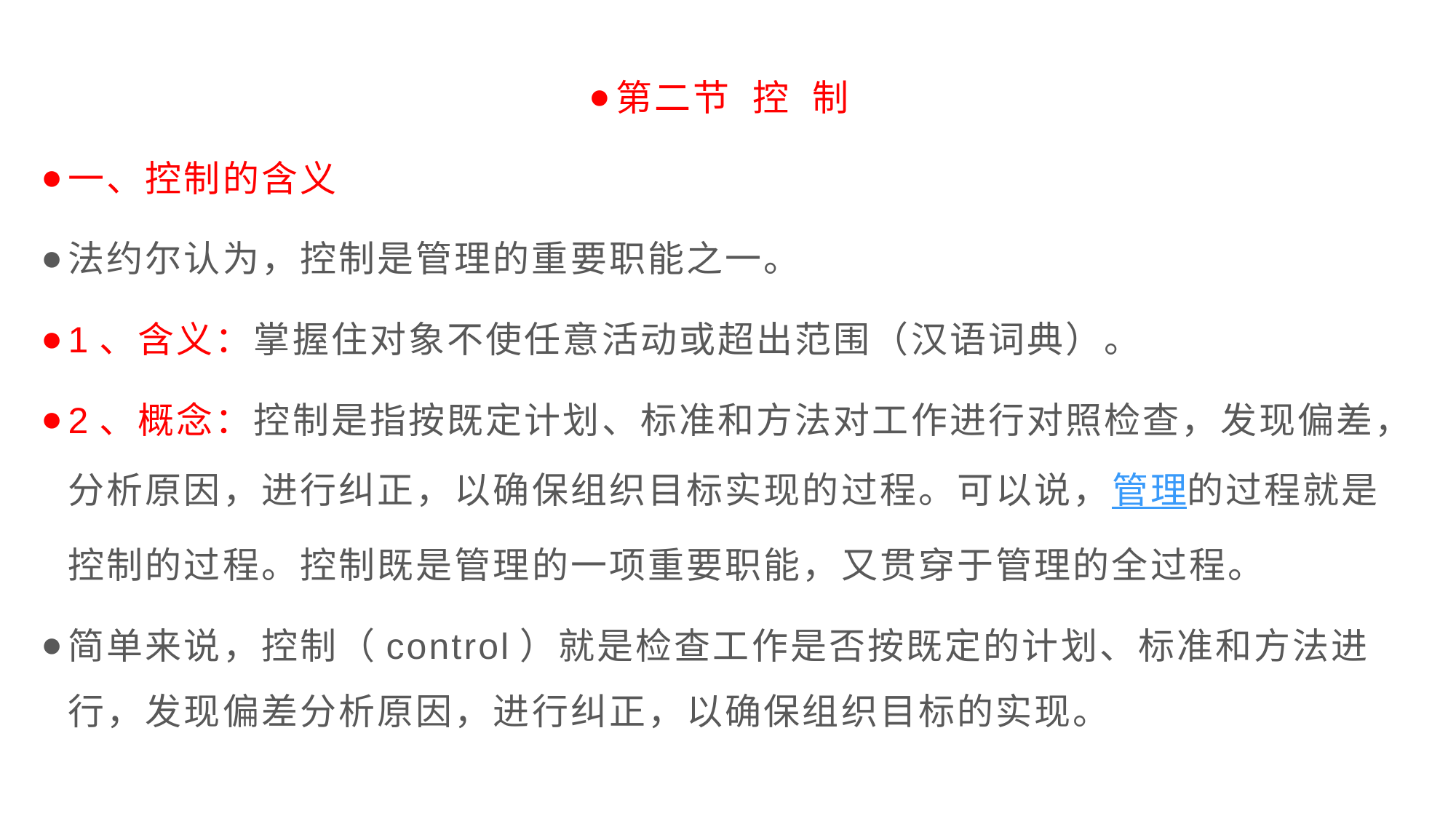

第二节  控  制
一、控制的含义
法约尔认为，控制是管理的重要职能之一。
1、含义：掌握住对象不使任意活动或超出范围（汉语词典）。
2、概念：控制是指按既定计划、标准和方法对工作进行对照检查，发现偏差，分析原因，进行纠正，以确保组织目标实现的过程。可以说，管理的过程就是控制的过程。控制既是管理的一项重要职能，又贯穿于管理的全过程。
简单来说，控制（control）就是检查工作是否按既定的计划、标准和方法进行，发现偏差分析原因，进行纠正，以确保组织目标的实现。

12